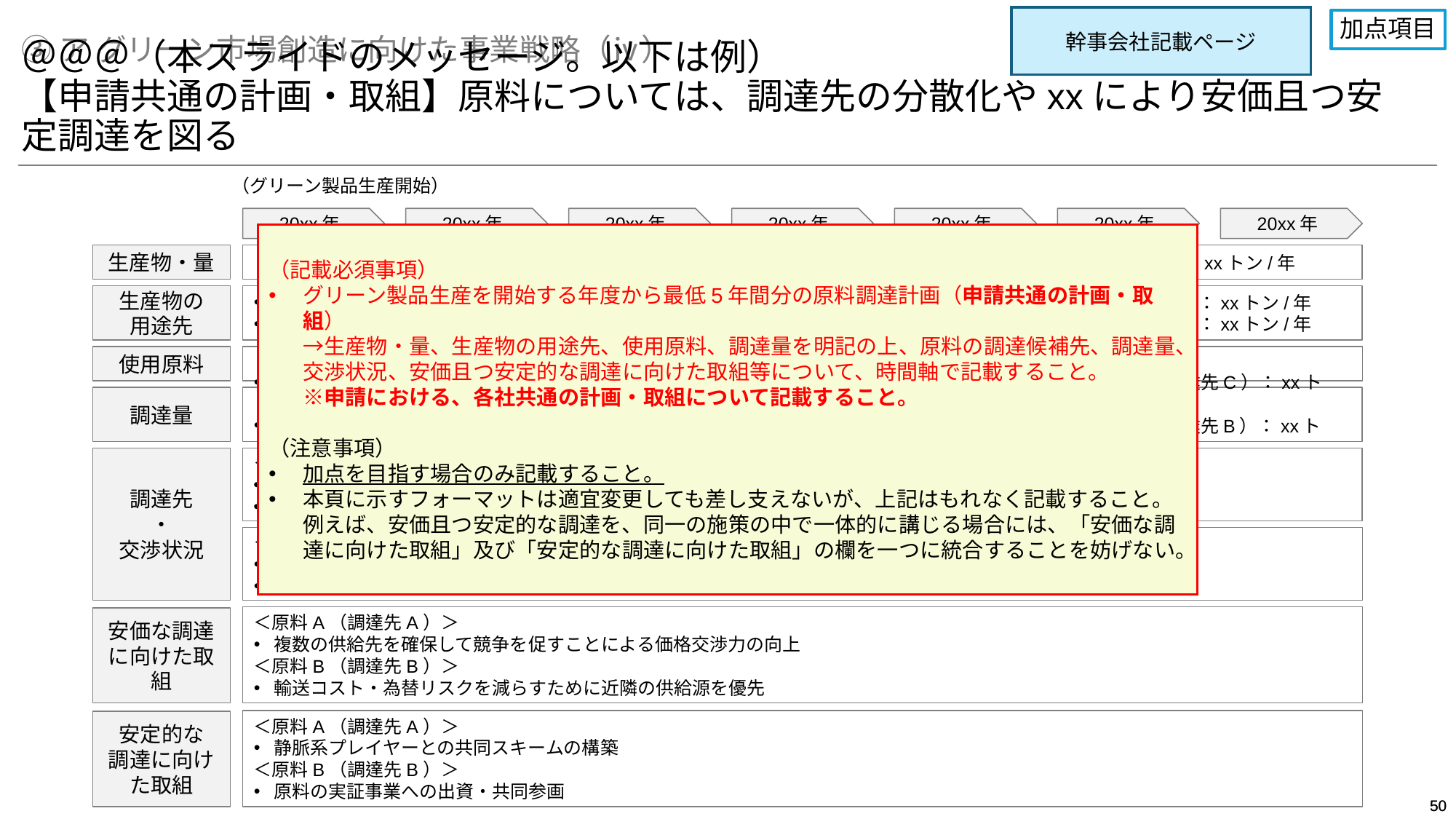

幹事会社記載ページ
加点項目
③ア グリーン市場創造に向けた事業戦略（ⅳ）
＠＠＠（本スライドのメッセージ。以下は例）
【申請共通の計画・取組】原料については、調達先の分散化やxxにより安価且つ安定調達を図る
（グリーン製品生産開始）
20xx年
20xx年
20xx年
20xx年
20xx年
20xx年
20xx年
（記載必須事項）
グリーン製品生産を開始する年度から最低5年間分の原料調達計画（申請共通の計画・取組）
→生産物・量、生産物の用途先、使用原料、調達量を明記の上、原料の調達候補先、調達量、交渉状況、安価且つ安定的な調達に向けた取組等について、時間軸で記載すること。
※申請における、各社共通の計画・取組について記載すること。

（注意事項）
加点を目指す場合のみ記載すること。
本頁に示すフォーマットは適宜変更しても差し支えないが、上記はもれなく記載すること。例えば、安価且つ安定的な調達を、同一の施策の中で一体的に講じる場合には、「安価な調達に向けた取組」及び「安定的な調達に向けた取組」の欄を一つに統合することを妨げない。
生産物・量
製品A：xxトン/年
製品A：xxトン/年
製品A：xxトン/年
生産物の
用途先
原料用途向け：xxトン/年
燃料用途向け：xxトン/年
原料用途向け：xxトン/年
燃料用途向け：xxトン/年
原料用途向け：xxトン/年
燃料用途向け：xxトン/年
使用原料
原料A及び原料B
調達量
原料A（調達先A）：xxトン/年
原料B（調達先B）：xxトン/年
原料A（調達先C）：xxトン/年
原料B（調達先B）：xxトン/年
原料A（調達先C）：xxトン/年
原料B（調達先B）：xxトン/年
＜原料A（調達先A）＞
xxからxxにより調達予定
調達量はxx年を目途に交渉中
＜原料A（調達先C）＞
経済性の観点からxx経由で調達予定
xxx
調達先
・
交渉状況
＜原料B（調達先B）＞
MOUを締結し議論中
B社における原料Bの実証事業を通じて、xxからxxにより調達予定であり、調達量はxx年を目途に交渉中
＜原料A（調達先A）＞
複数の供給先を確保して競争を促すことによる価格交渉力の向上
＜原料B（調達先B）＞
輸送コスト・為替リスクを減らすために近隣の供給源を優先
安価な調達に向けた取組
＜原料A（調達先A）＞
静脈系プレイヤーとの共同スキームの構築
＜原料B（調達先B）＞
原料の実証事業への出資・共同参画
安定的な
調達に向けた取組